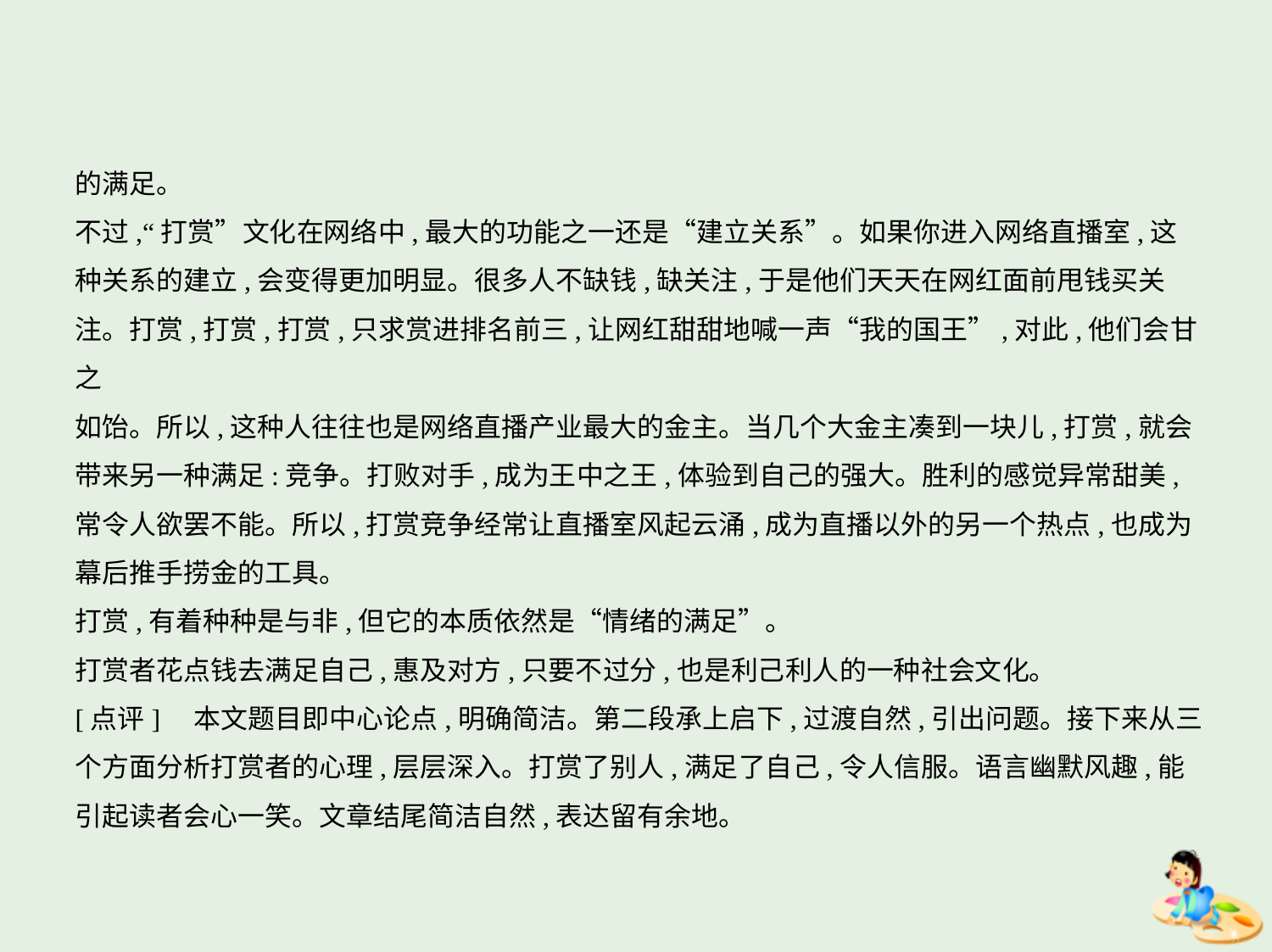

的满足。
不过,“打赏”文化在网络中,最大的功能之一还是“建立关系”。如果你进入网络直播室,这
种关系的建立,会变得更加明显。很多人不缺钱,缺关注,于是他们天天在网红面前甩钱买关
注。打赏,打赏,打赏,只求赏进排名前三,让网红甜甜地喊一声“我的国王”,对此,他们会甘之
如饴。所以,这种人往往也是网络直播产业最大的金主。当几个大金主凑到一块儿,打赏,就会
带来另一种满足:竞争。打败对手,成为王中之王,体验到自己的强大。胜利的感觉异常甜美,
常令人欲罢不能。所以,打赏竞争经常让直播室风起云涌,成为直播以外的另一个热点,也成为
幕后推手捞金的工具。
打赏,有着种种是与非,但它的本质依然是“情绪的满足”。
打赏者花点钱去满足自己,惠及对方,只要不过分,也是利己利人的一种社会文化。
[点评]　本文题目即中心论点,明确简洁。第二段承上启下,过渡自然,引出问题。接下来从三
个方面分析打赏者的心理,层层深入。打赏了别人,满足了自己,令人信服。语言幽默风趣,能
引起读者会心一笑。文章结尾简洁自然,表达留有余地。